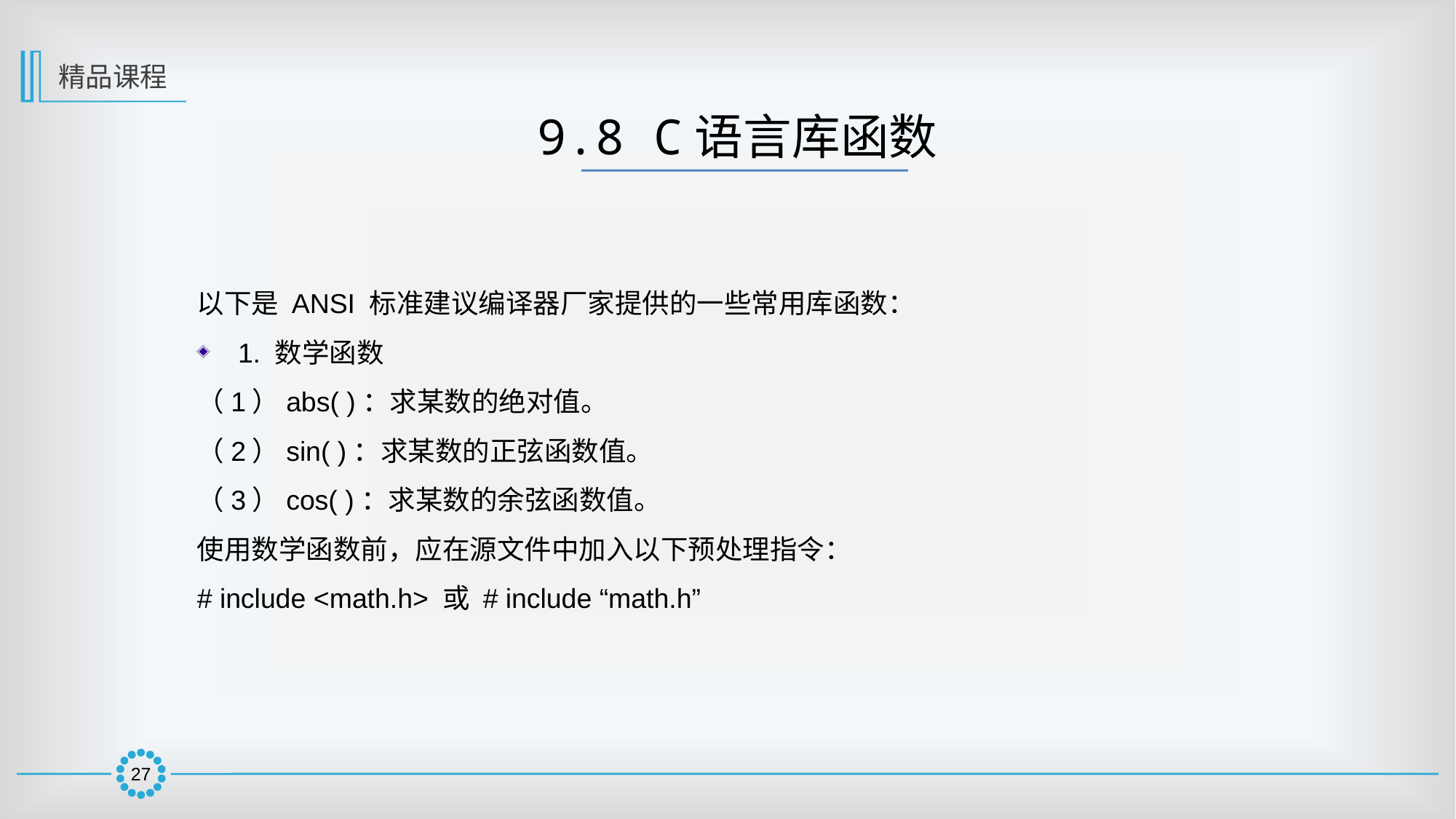

精品课程
9.8 C语言库函数

以下是 ANSI 标准建议编译器厂家提供的一些常用库函数：
1. 数学函数
（1）abs( )：求某数的绝对值。
（2）sin( )：求某数的正弦函数值。
（3）cos( )：求某数的余弦函数值。
使用数学函数前，应在源文件中加入以下预处理指令：
# include <math.h> 或 # include “math.h”

27